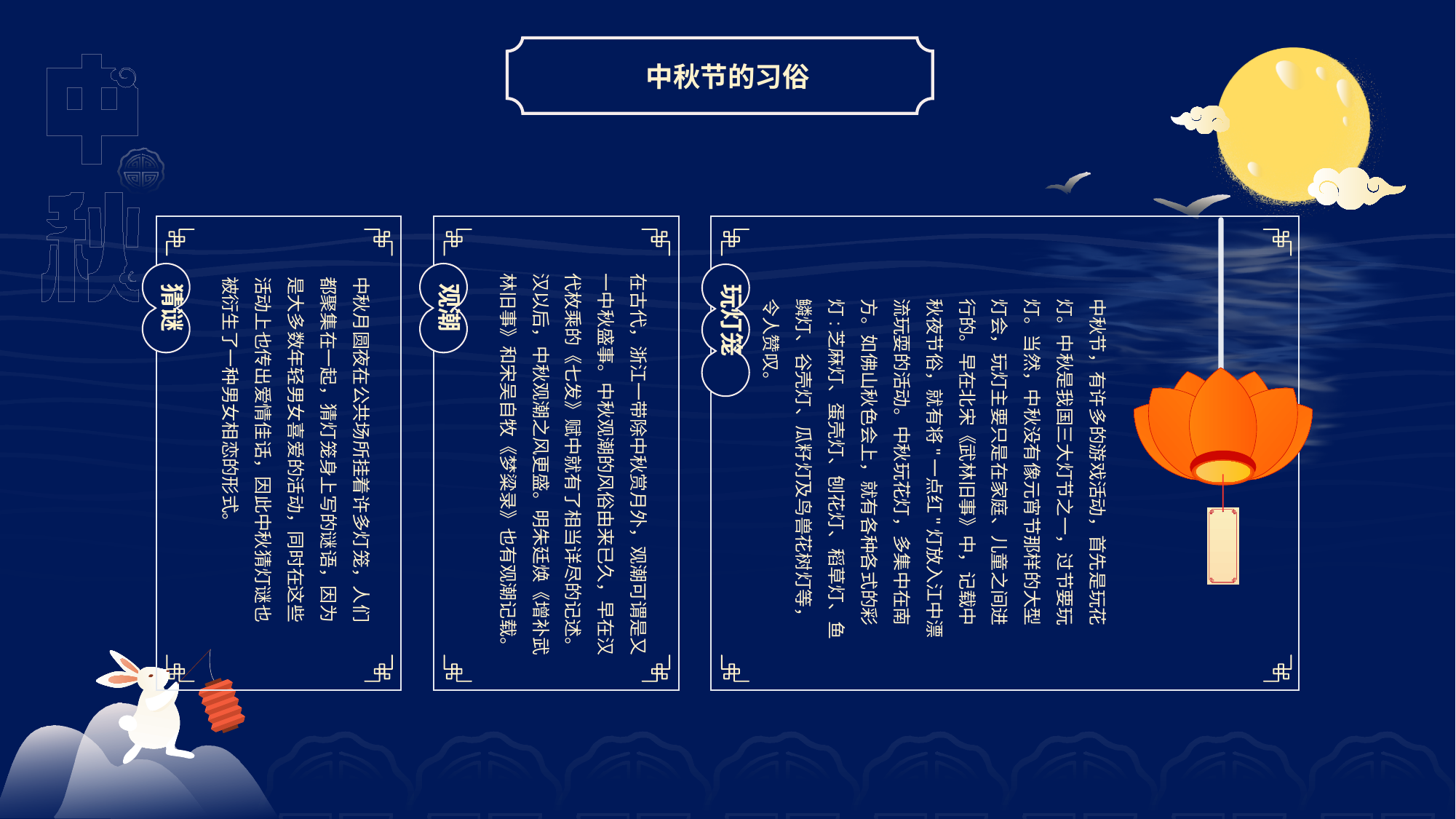

中秋节的习俗

中秋月圆夜在公共场所挂着许多灯笼，人们都聚集在一起，猜灯笼身上写的谜语，因为是大多数年轻男女喜爱的活动，同时在这些活动上也传出爱情佳话，因此中秋猜灯谜也被衍生了一种男女相恋的形式。
猜谜

在古代，浙江一带除中秋赏月外，观潮可谓是又一中秋盛事。中秋观潮的风俗由来已久，早在汉代枚乘的《七发》赋中就有了相当详尽的记述。汉以后，中秋观潮之风更盛。明朱廷焕《增补武林旧事》和宋吴自牧《梦粱录》也有观潮记载。
观潮

玩灯笼

中秋节，有许多的游戏活动，首先是玩花灯。中秋是我国三大灯节之一，过节要玩灯。当然，中秋没有像元宵节那样的大型灯会，玩灯主要只是在家庭、儿童之间进行的。早在北宋《武林旧事》中，记载中秋夜节俗，就有将"一点红"灯放入江中漂流玩耍的活动。中秋玩花灯，多集中在南方。如佛山秋色会上，就有各种各式的彩灯:芝麻灯、蛋壳灯、刨花灯、稻草灯、鱼鳞灯、谷壳灯、瓜籽灯及鸟兽花树灯等，令人赞叹。